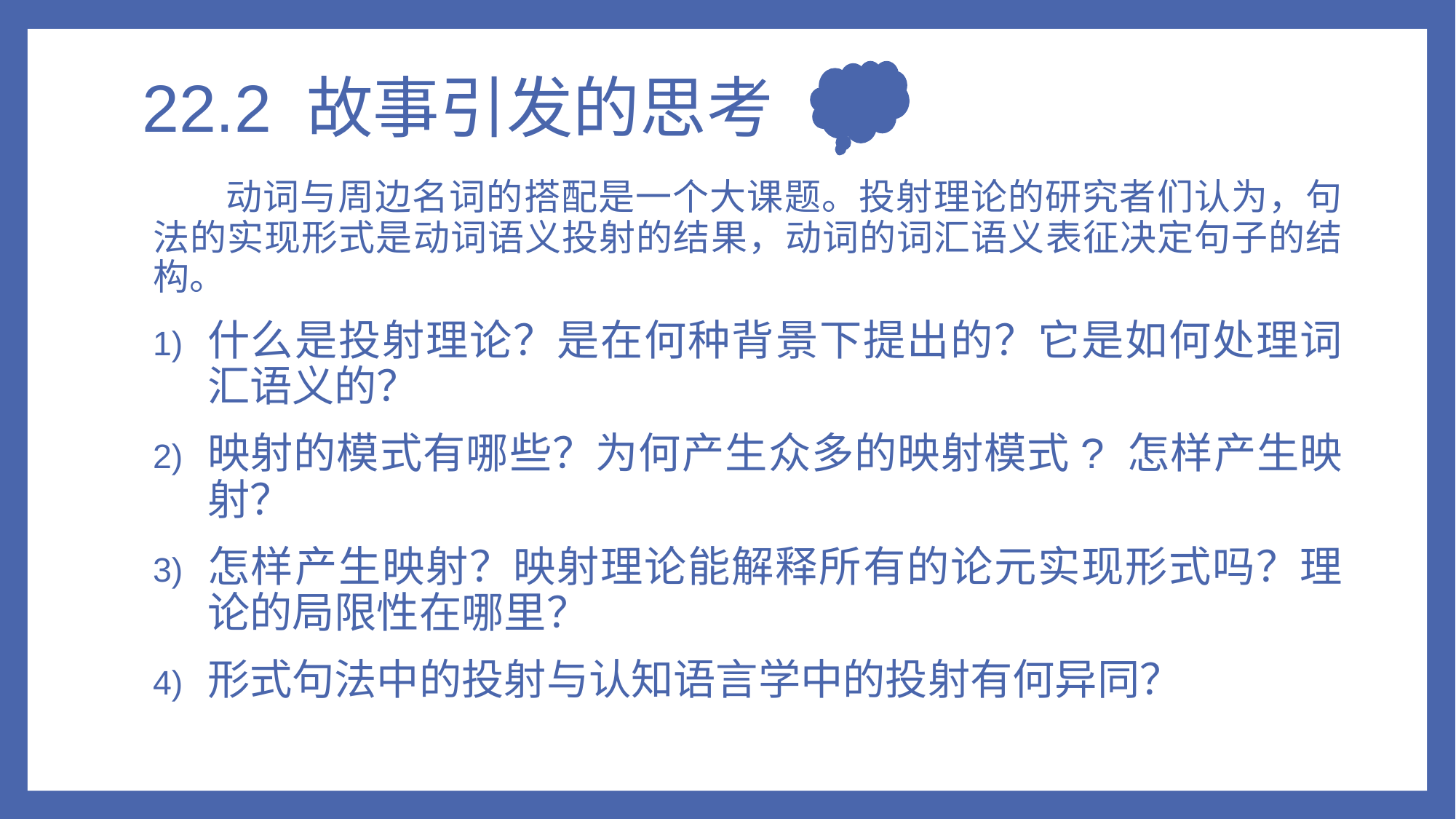

# 22.2 故事引发的思考

      动词与周边名词的搭配是一个大课题。投射理论的研究者们认为，句法的实现形式是动词语义投射的结果，动词的词汇语义表征决定句子的结构。
什么是投射理论？是在何种背景下提出的？它是如何处理词汇语义的？
映射的模式有哪些？为何产生众多的映射模式? 怎样产生映射？
怎样产生映射？映射理论能解释所有的论元实现形式吗？理论的局限性在哪里？
形式句法中的投射与认知语言学中的投射有何异同？